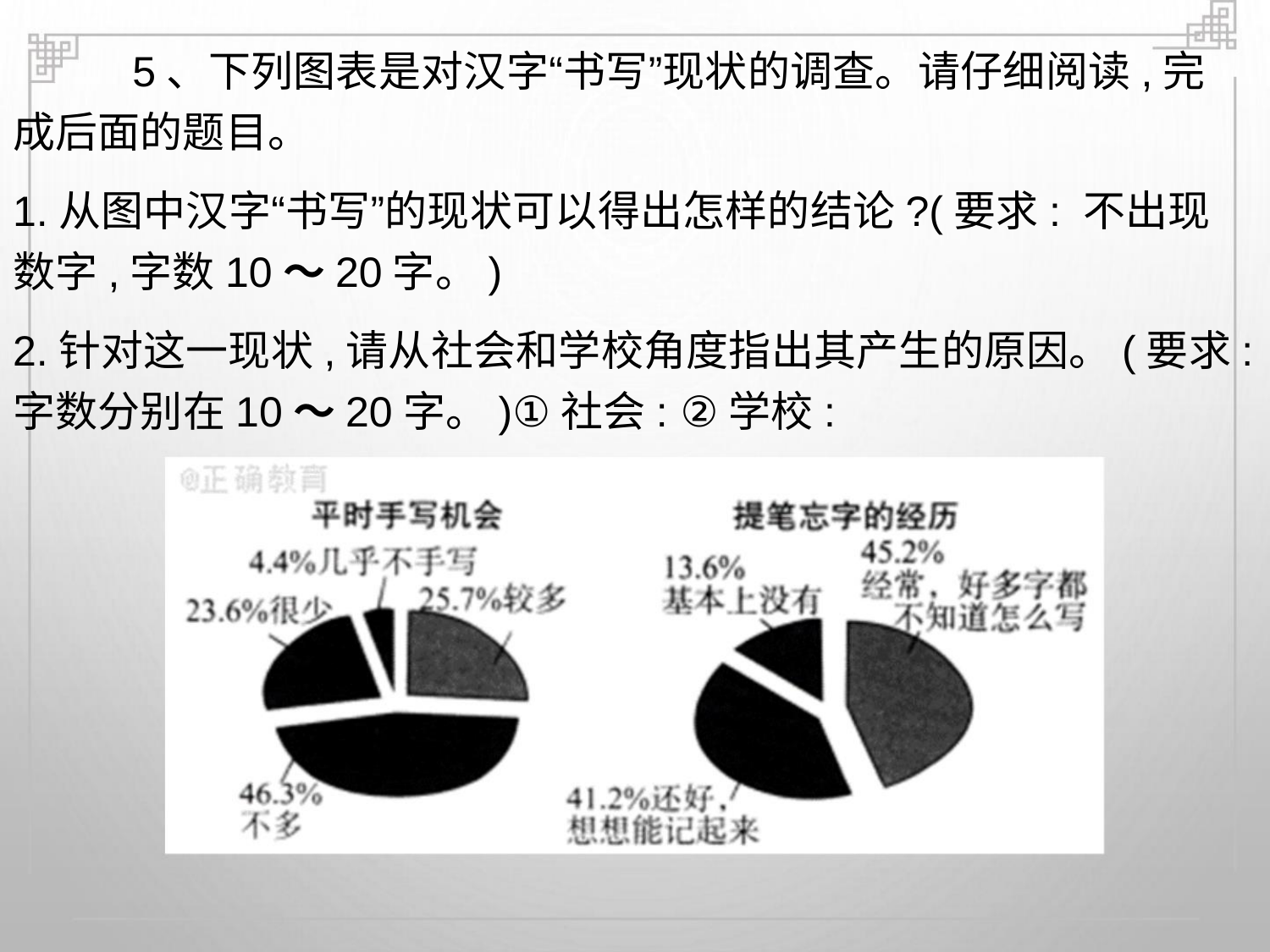

5、下列图表是对汉字“书写”现状的调查。请仔细阅读,完
成后面的题目。
1.从图中汉字“书写”的现状可以得出怎样的结论?(要求: 不出现
数字,字数10〜20字。)
2.针对这一现状,请从社会和学校角度指出其产生的原因。(要求:
字数分别在10〜20字。)①社会: ②学校: